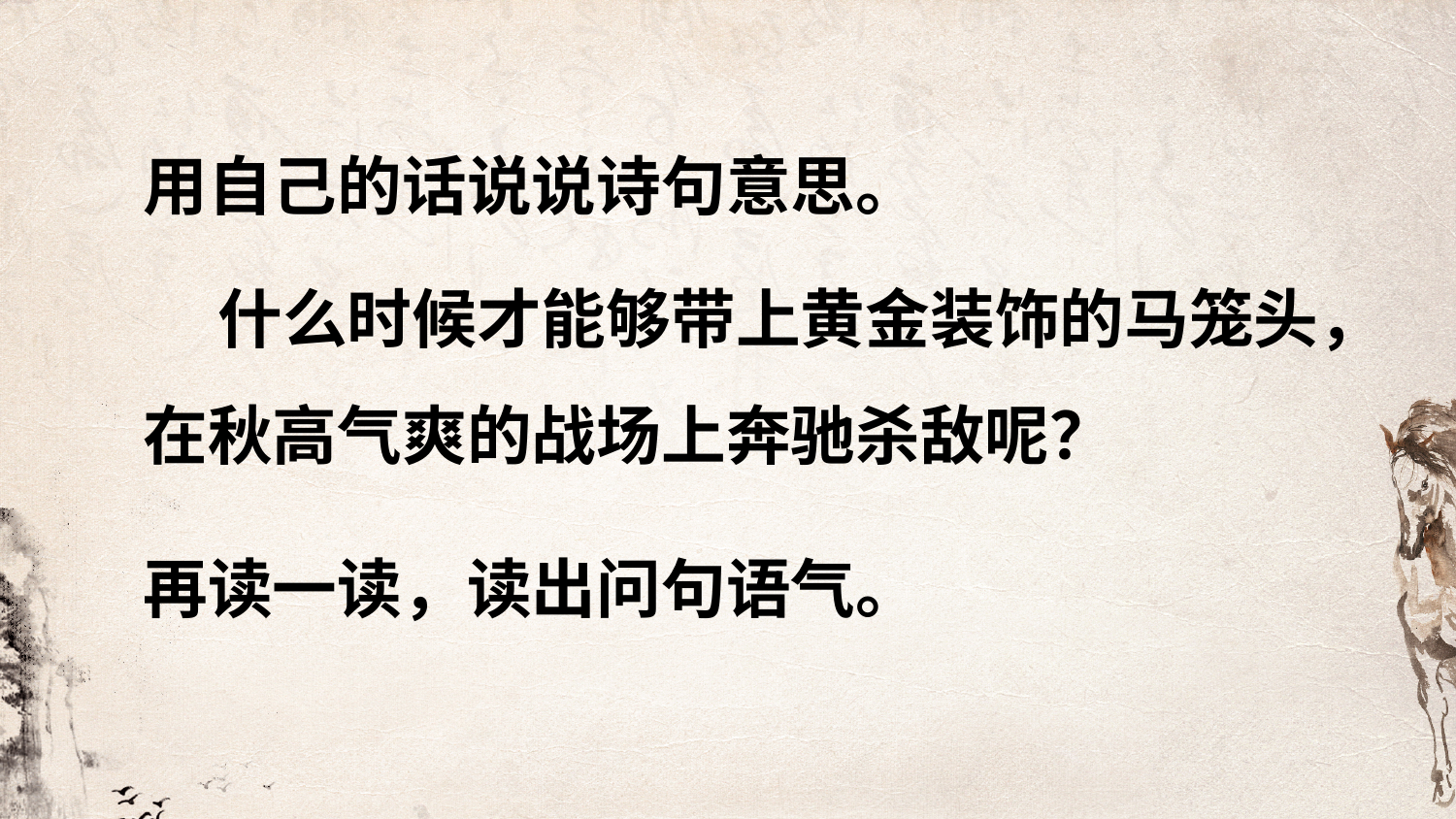

用自己的话说说诗句意思。
    什么时候才能够带上黄金装饰的马笼头，在秋高气爽的战场上奔驰杀敌呢？
再读一读，读出问句语气。